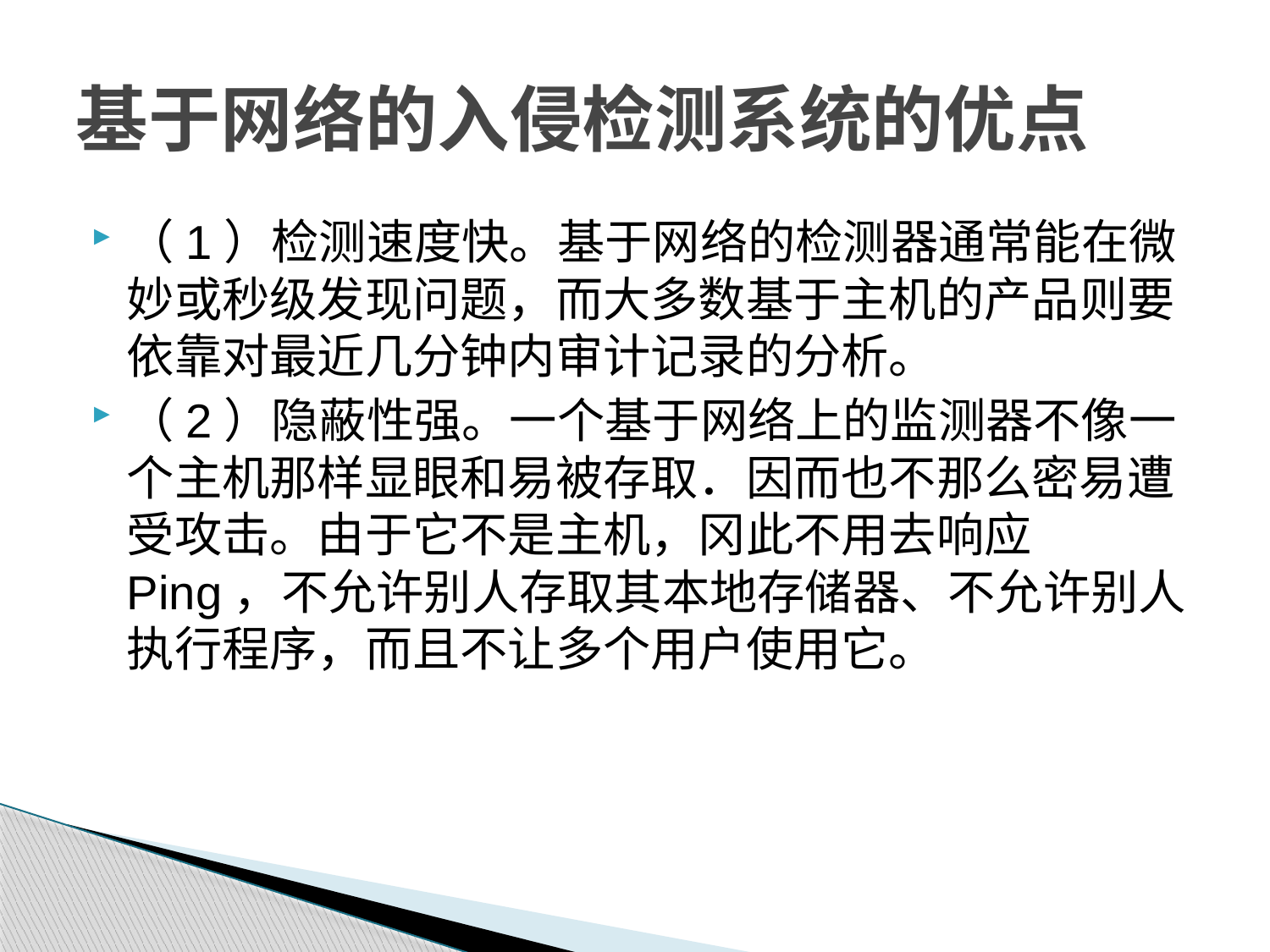

# 基于网络的入侵检测系统的优点
（1）检测速度快。基于网络的检测器通常能在微妙或秒级发现问题，而大多数基于主机的产品则要依靠对最近几分钟内审计记录的分析。
（2）隐蔽性强。一个基于网络上的监测器不像一个主机那样显眼和易被存取．因而也不那么密易遭受攻击。由于它不是主机，冈此不用去响应Ping，不允许别人存取其本地存储器、不允许别人执行程序，而且不让多个用户使用它。